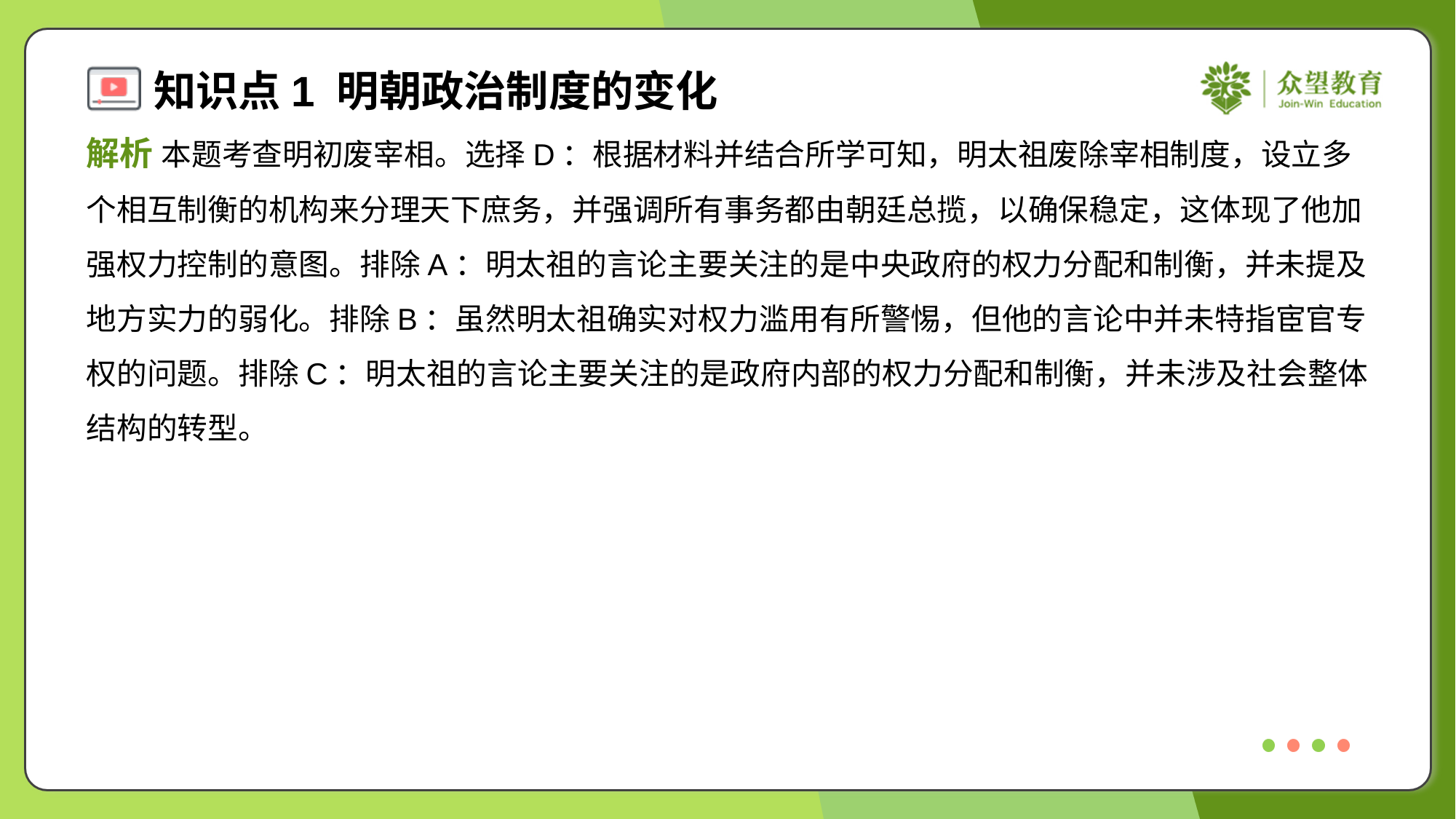

解析 本题考查明初废宰相。选择D：根据材料并结合所学可知，明太祖废除宰相制度，设立多
个相互制衡的机构来分理天下庶务，并强调所有事务都由朝廷总揽，以确保稳定，这体现了他加
强权力控制的意图。排除A：明太祖的言论主要关注的是中央政府的权力分配和制衡，并未提及
地方实力的弱化。排除B：虽然明太祖确实对权力滥用有所警惕，但他的言论中并未特指宦官专
权的问题。排除C：明太祖的言论主要关注的是政府内部的权力分配和制衡，并未涉及社会整体
结构的转型。